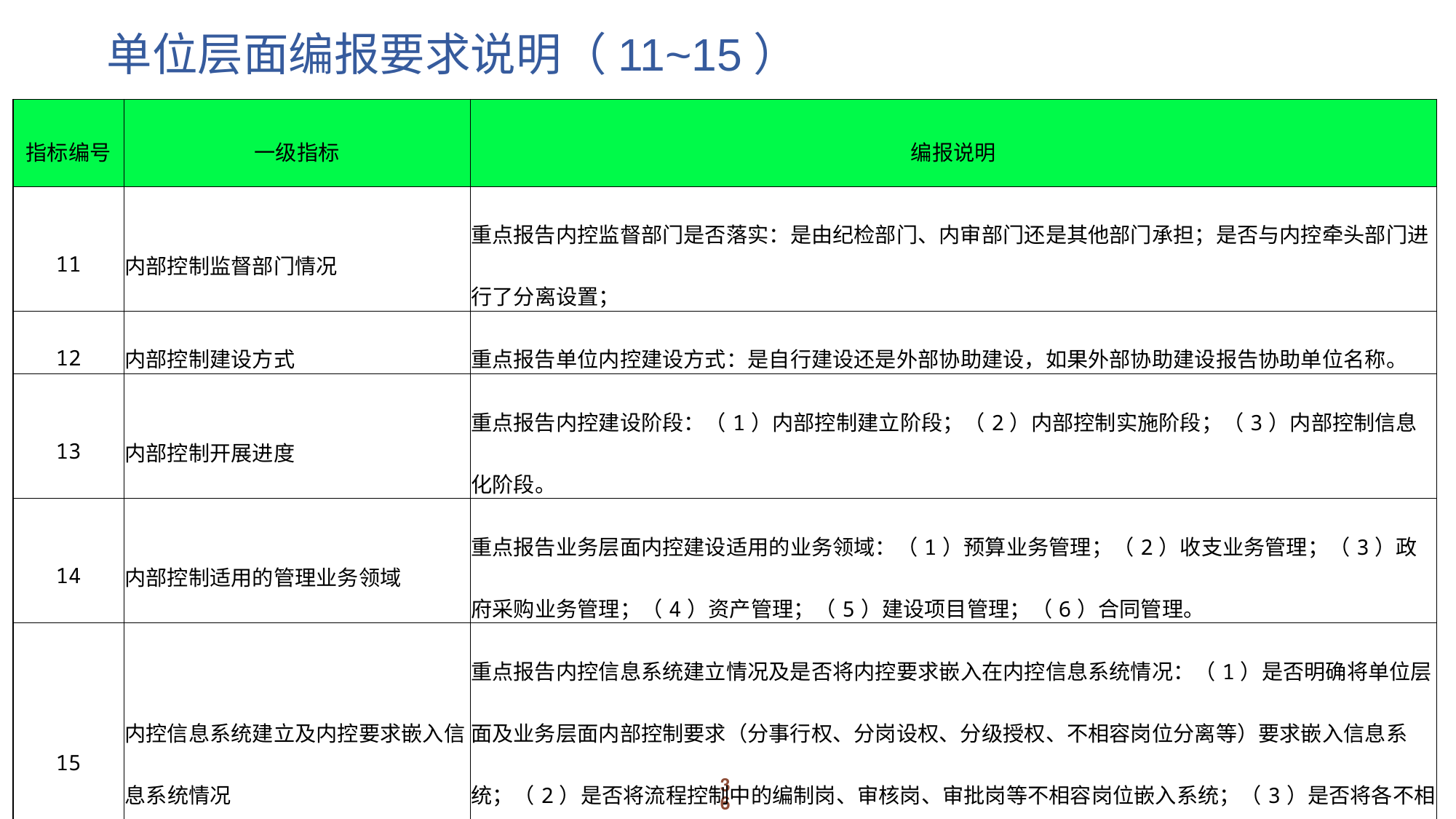

# 单位层面编报要求说明（11~15）
| 指标编号 | 一级指标 | 编报说明 |
| --- | --- | --- |
| 11 | 内部控制监督部门情况 | 重点报告内控监督部门是否落实：是由纪检部门、内审部门还是其他部门承担；是否与内控牵头部门进行了分离设置； |
| 12 | 内部控制建设方式 | 重点报告单位内控建设方式：是自行建设还是外部协助建设，如果外部协助建设报告协助单位名称。 |
| 13 | 内部控制开展进度 | 重点报告内控建设阶段：（1）内部控制建立阶段；（2）内部控制实施阶段；（3）内部控制信息化阶段。 |
| 14 | 内部控制适用的管理业务领域 | 重点报告业务层面内控建设适用的业务领域：（1）预算业务管理；（2）收支业务管理；（3）政府采购业务管理；（4）资产管理；（5）建设项目管理；（6）合同管理。 |
| 15 | 内控信息系统建立及内控要求嵌入信息系统情况 | 重点报告内控信息系统建立情况及是否将内控要求嵌入在内控信息系统情况：（1）是否明确将单位层面及业务层面内部控制要求（分事行权、分岗设权、分级授权、不相容岗位分离等）要求嵌入信息系统；（2）是否将流程控制中的编制岗、审核岗、审批岗等不相容岗位嵌入系统；（3）是否将各不相容岗位的控制要素、控制要素的审批要求、审批要求的政策依据等嵌入系统； |
36